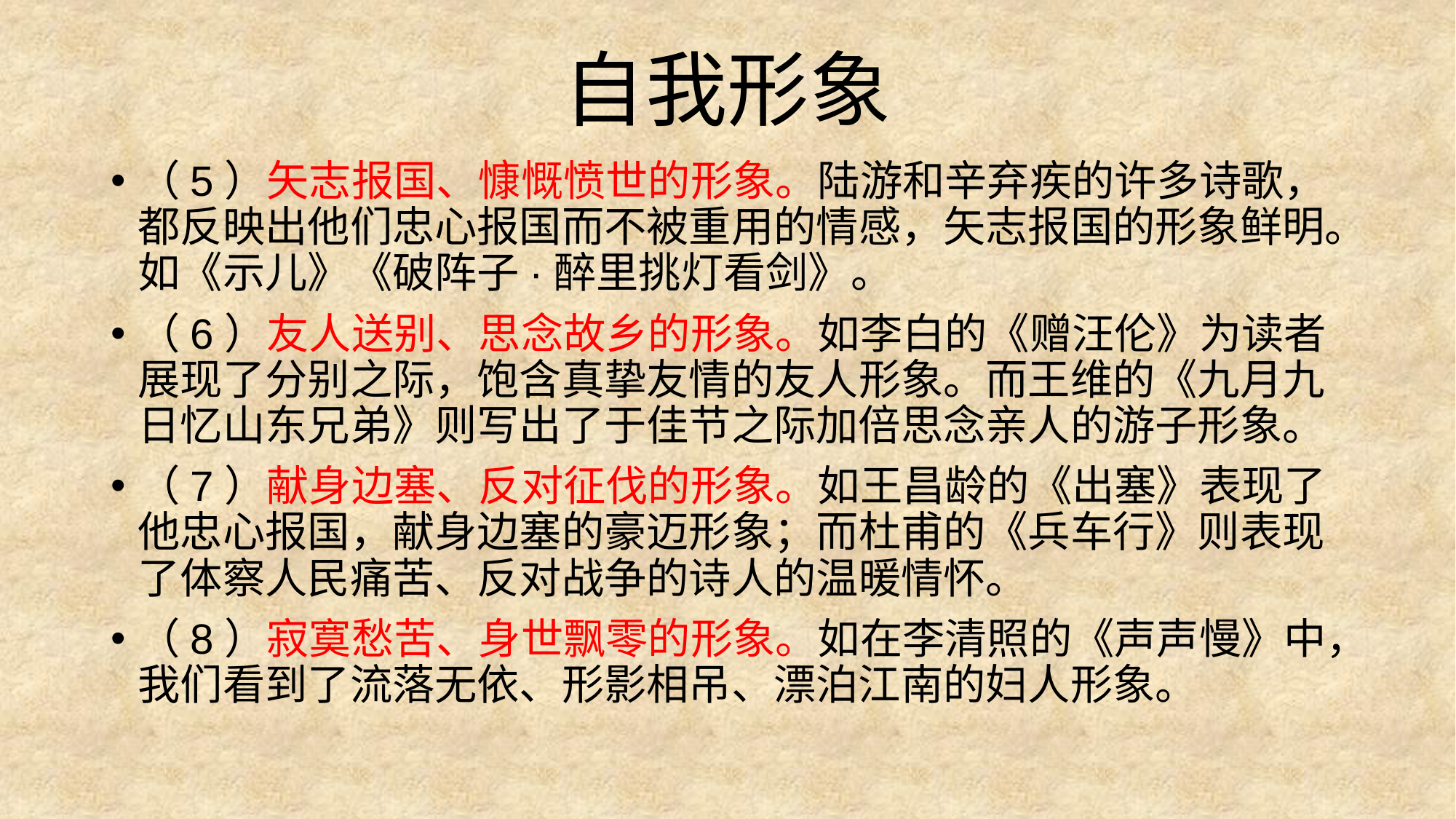

# 自我形象
（5）矢志报国、慷慨愤世的形象。陆游和辛弃疾的许多诗歌，都反映出他们忠心报国而不被重用的情感，矢志报国的形象鲜明。如《示儿》《破阵子·醉里挑灯看剑》。
（6）友人送别、思念故乡的形象。如李白的《赠汪伦》为读者展现了分别之际，饱含真挚友情的友人形象。而王维的《九月九日忆山东兄弟》则写出了于佳节之际加倍思念亲人的游子形象。
（7）献身边塞、反对征伐的形象。如王昌龄的《出塞》表现了他忠心报国，献身边塞的豪迈形象；而杜甫的《兵车行》则表现了体察人民痛苦、反对战争的诗人的温暖情怀。
（8）寂寞愁苦、身世飘零的形象。如在李清照的《声声慢》中，我们看到了流落无依、形影相吊、漂泊江南的妇人形象。